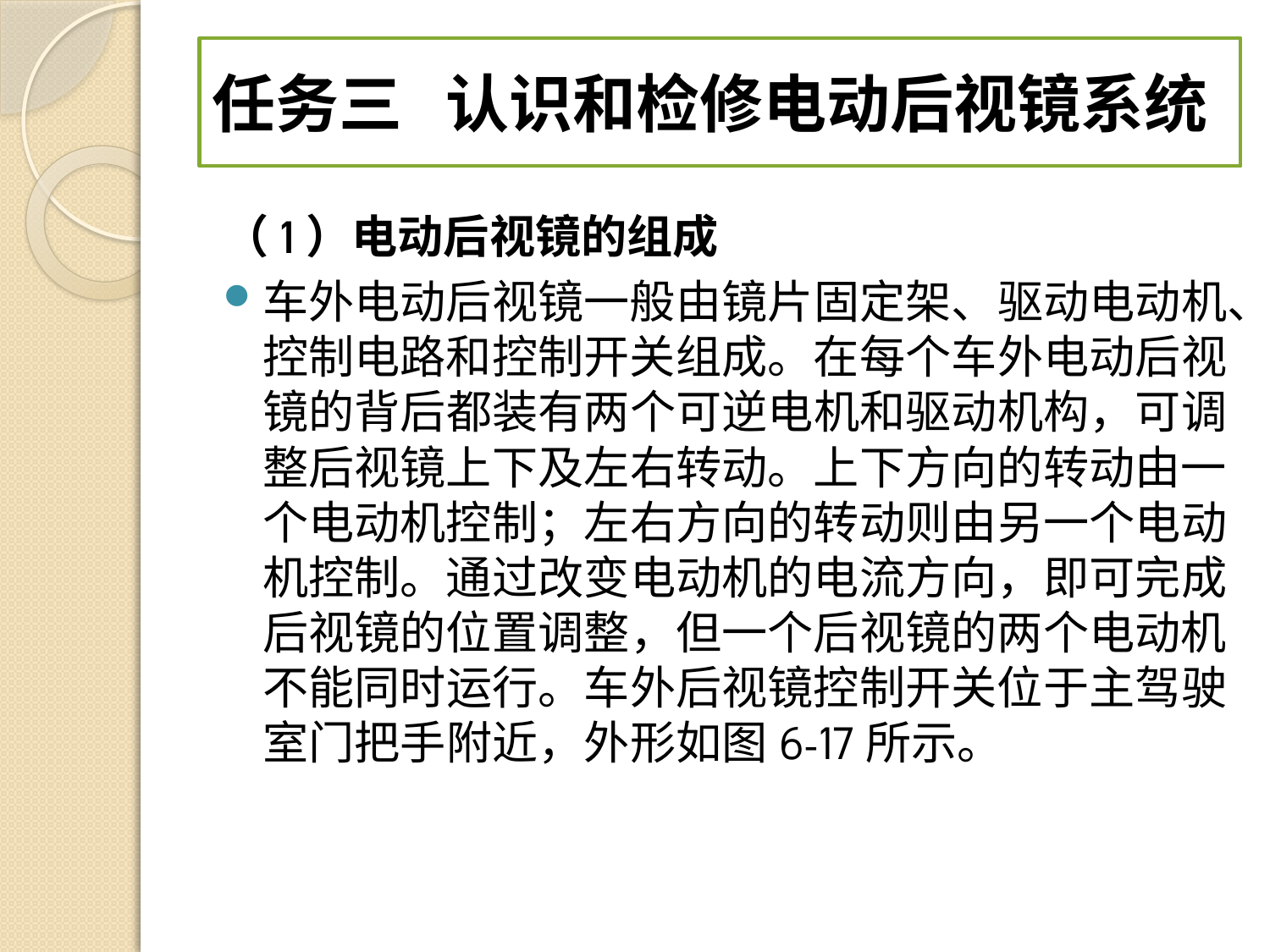

#
任务三   认识和检修电动后视镜系统
（1）电动后视镜的组成
车外电动后视镜一般由镜片固定架、驱动电动机、控制电路和控制开关组成。在每个车外电动后视镜的背后都装有两个可逆电机和驱动机构，可调整后视镜上下及左右转动。上下方向的转动由一个电动机控制；左右方向的转动则由另一个电动机控制。通过改变电动机的电流方向，即可完成后视镜的位置调整，但一个后视镜的两个电动机不能同时运行。车外后视镜控制开关位于主驾驶室门把手附近，外形如图6-17所示。